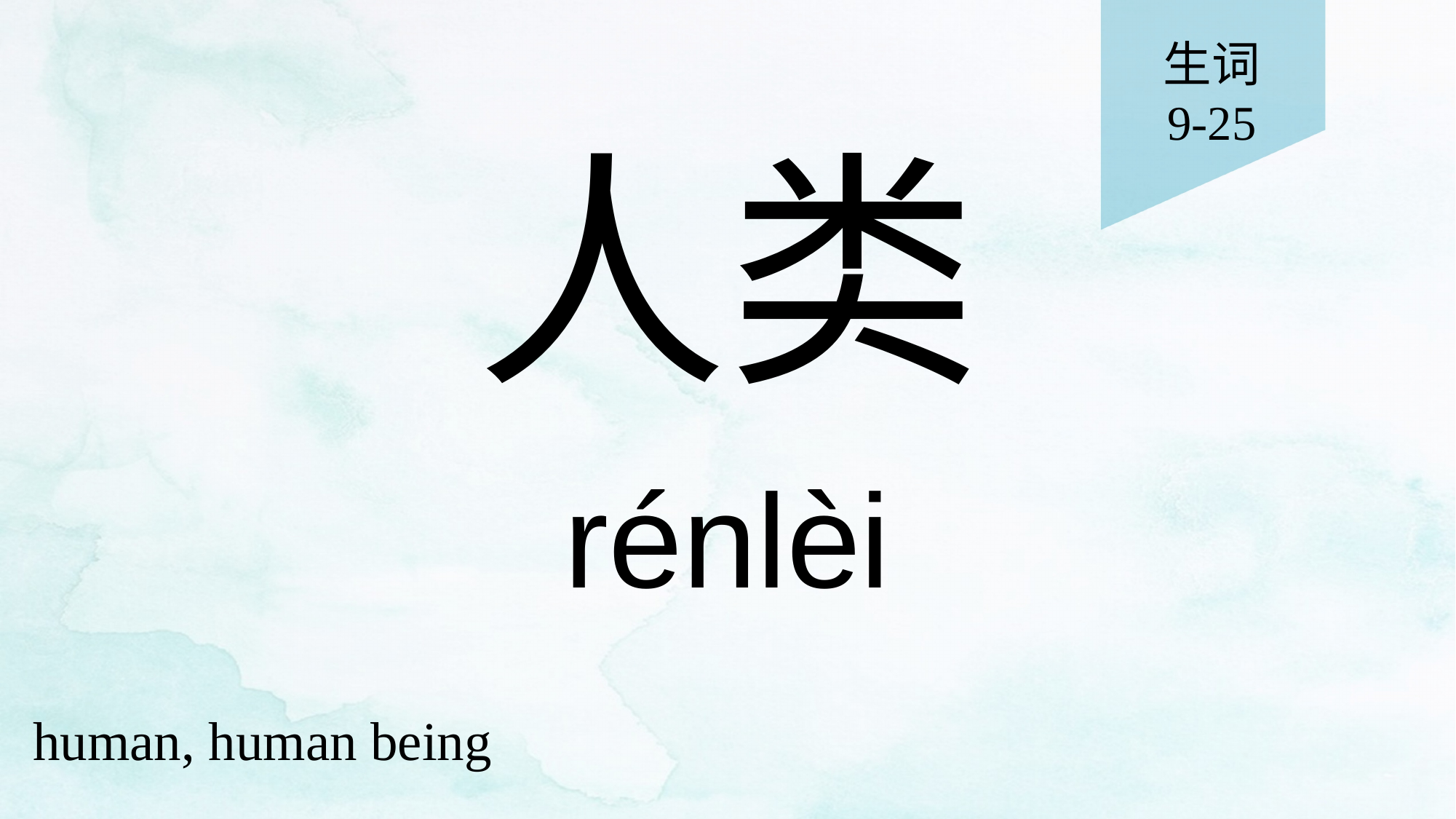

生词
9-25
# 人类
rénlèi
human, human being